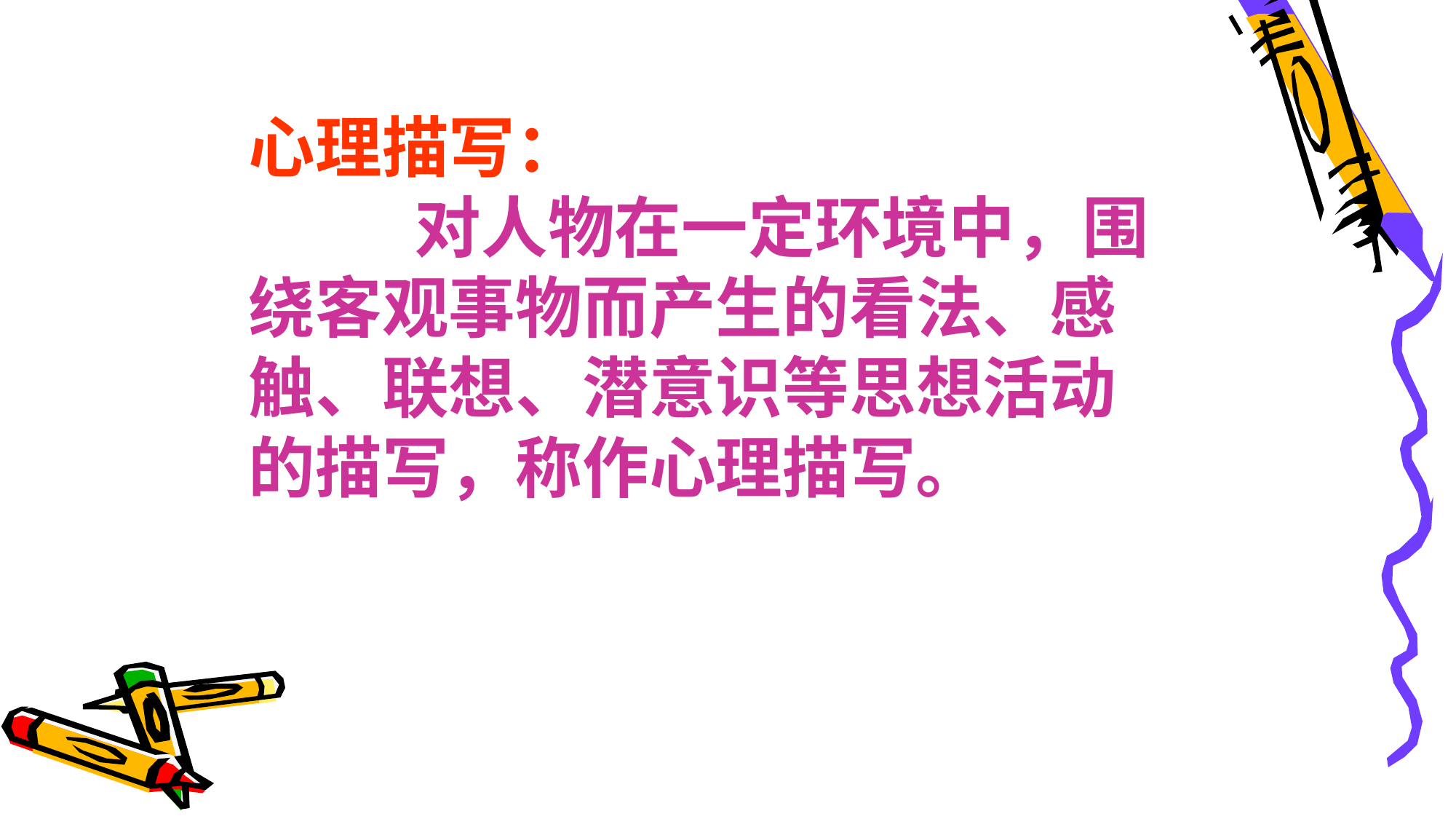

心理描写：
           对人物在一定环境中，围绕客观事物而产生的看法、感触、联想、潜意识等思想活动的描写，称作心理描写。